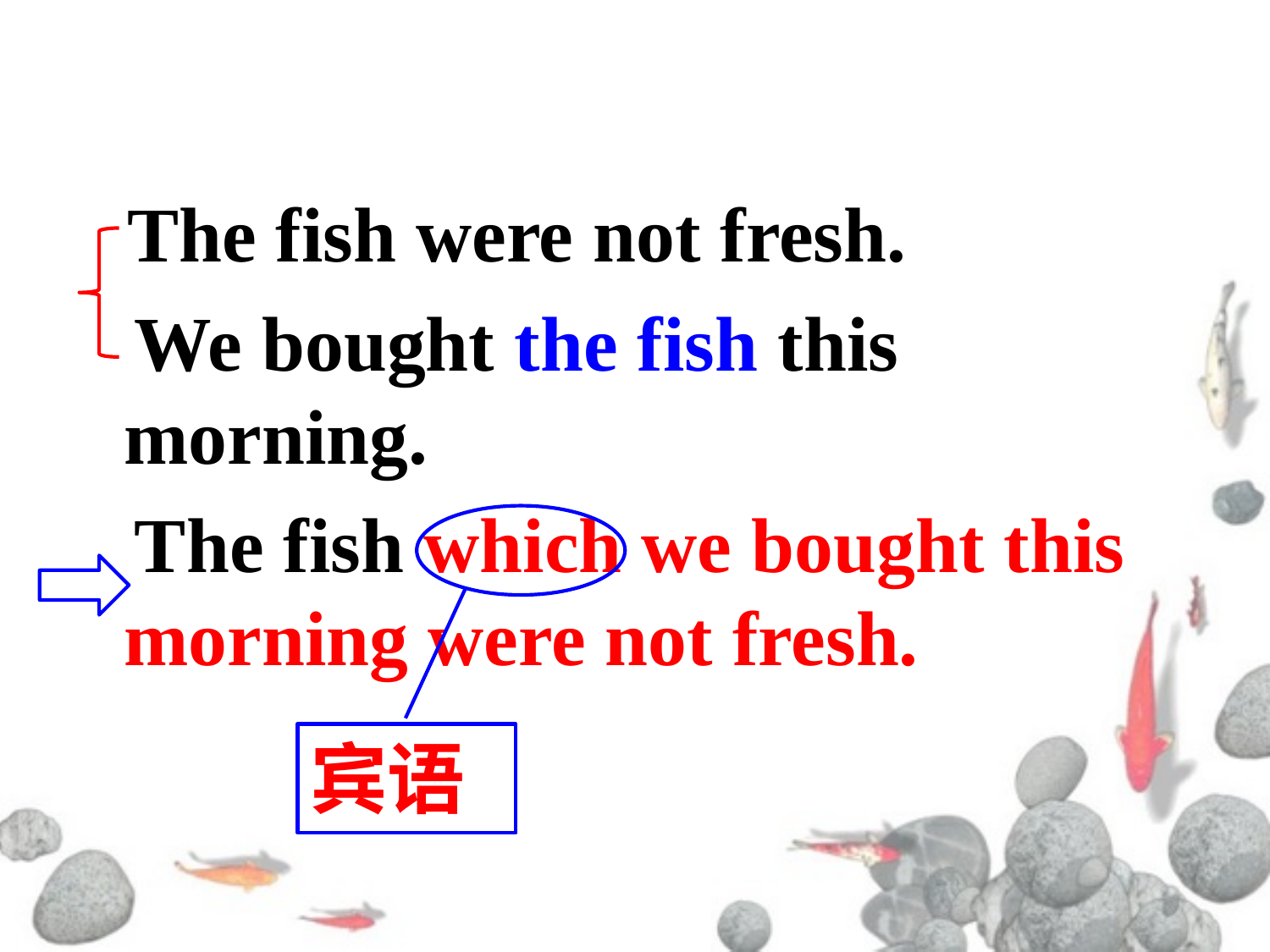

#
    The fish were not fresh.
   We bought the fish this morning.
   The fish which we bought this morning were not fresh.

宾语